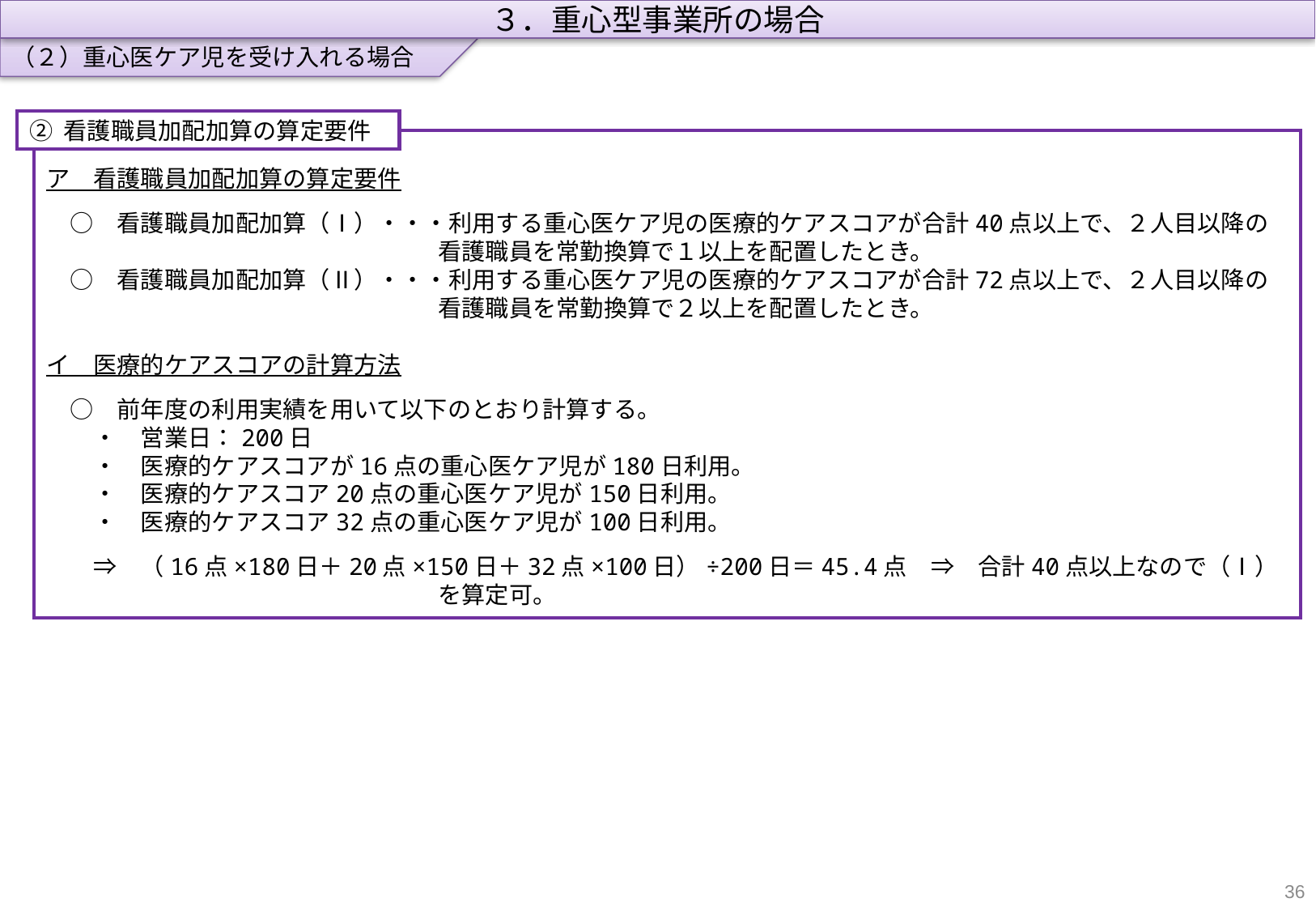

（２）重心医ケア児を受け入れる場合
３．重心型事業所の場合
② 看護職員加配加算の算定要件
ア　看護職員加配加算の算定要件

　○　看護職員加配加算（Ⅰ）・・・利用する重心医ケア児の医療的ケアスコアが合計40点以上で、２人目以降の看護職員を常勤換算で１以上を配置したとき。
　○　看護職員加配加算（Ⅱ）・・・利用する重心医ケア児の医療的ケアスコアが合計72点以上で、２人目以降の看護職員を常勤換算で２以上を配置したとき。

イ　医療的ケアスコアの計算方法

　○　前年度の利用実績を用いて以下のとおり計算する。
　　・　営業日：200日
　　・　医療的ケアスコアが16点の重心医ケア児が180日利用。
　　・　医療的ケアスコア20点の重心医ケア児が150日利用。
　　・　医療的ケアスコア32点の重心医ケア児が100日利用。

　　⇒　（16点×180日＋20点×150日＋32点×100日）÷200日＝45.4点　⇒　合計40点以上なので（Ⅰ）を算定可。

36